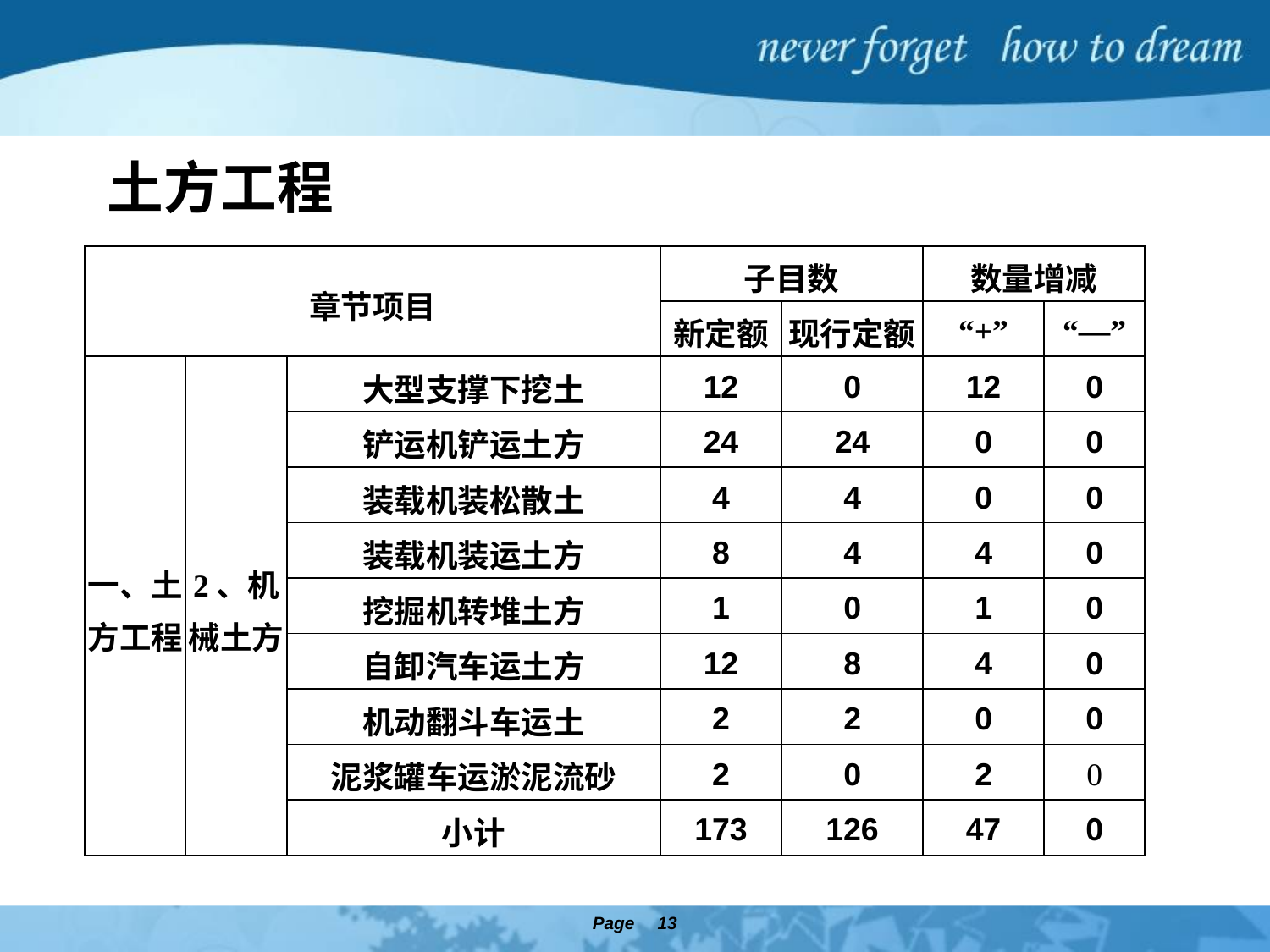

土方工程
| 章节项目 |  |  | 子目数 |  | 数量增减 |  |
| --- | --- | --- | --- | --- | --- | --- |
|  |  |  | 新定额 | 现行定额 | “+” | “—” |
| 一、土方工程 | 2、机械土方 | 大型支撑下挖土 | 12 | 0 | 12 | 0 |
|  |  | 铲运机铲运土方 | 24 | 24 | 0 | 0 |
|  |  | 装载机装松散土 | 4 | 4 | 0 | 0 |
|  |  | 装载机装运土方 | 8 | 4 | 4 | 0 |
|  |  | 挖掘机转堆土方 | 1 | 0 | 1 | 0 |
|  |  | 自卸汽车运土方 | 12 | 8 | 4 | 0 |
|  |  | 机动翻斗车运土 | 2 | 2 | 0 | 0 |
|  |  | 泥浆罐车运淤泥流砂 | 2 | 0 | 2 | 0 |
|  |  | 小计 | 173 | 126 | 47 | 0 |